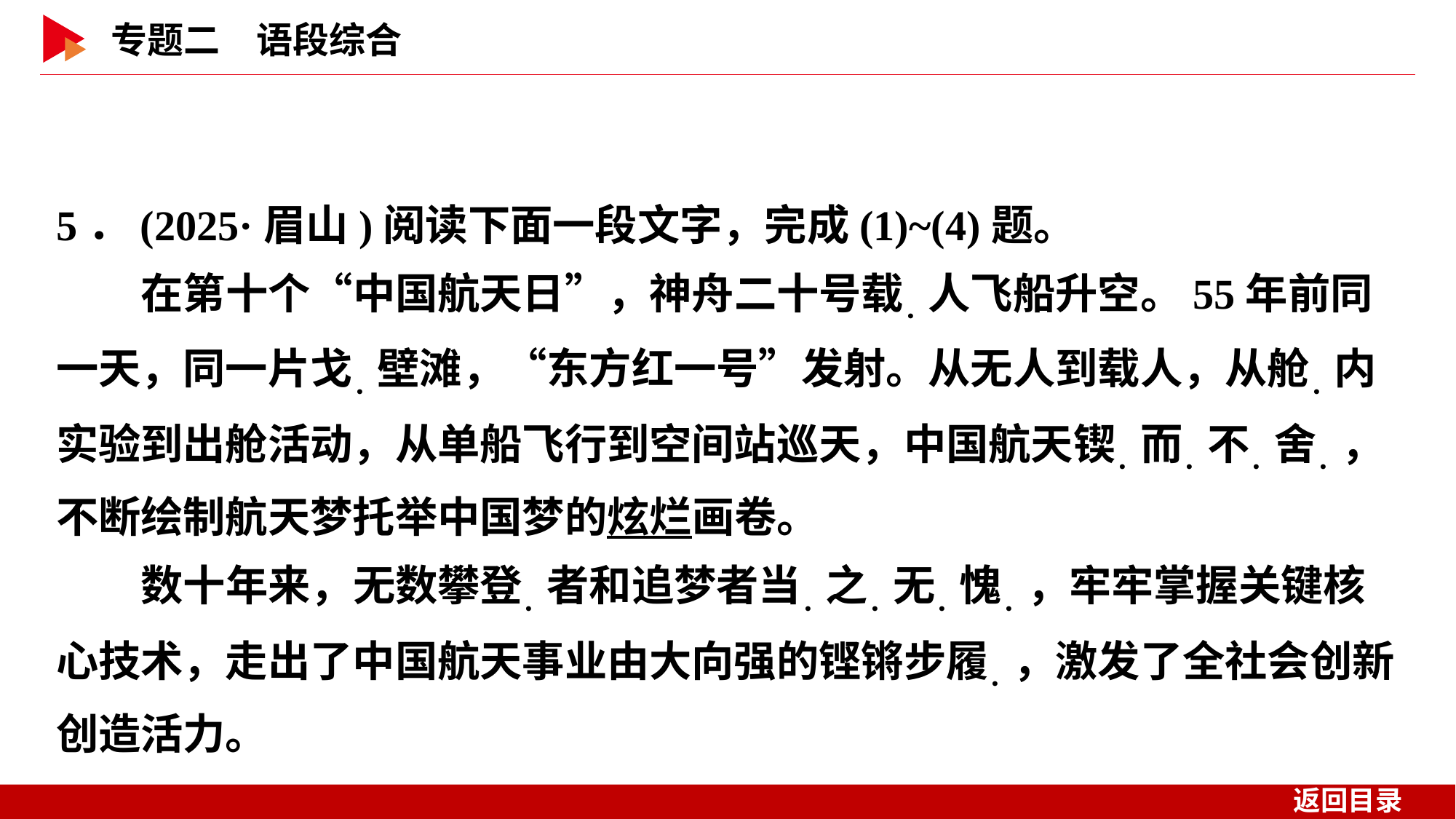

5．(2025·眉山)阅读下面一段文字，完成(1)~(4)题。
　　在第十个“中国航天日”，神舟二十号载．人飞船升空。55年前同一天，同一片戈．壁滩，“东方红一号”发射。从无人到载人，从舱．内实验到出舱活动，从单船飞行到空间站巡天，中国航天锲．而．不．舍．，不断绘制航天梦托举中国梦的炫烂画卷。
　　数十年来，无数攀登．者和追梦者当．之．无．愧．，牢牢掌握关键核心技术，走出了中国航天事业由大向强的铿锵步履．，激发了全社会创新创造活力。